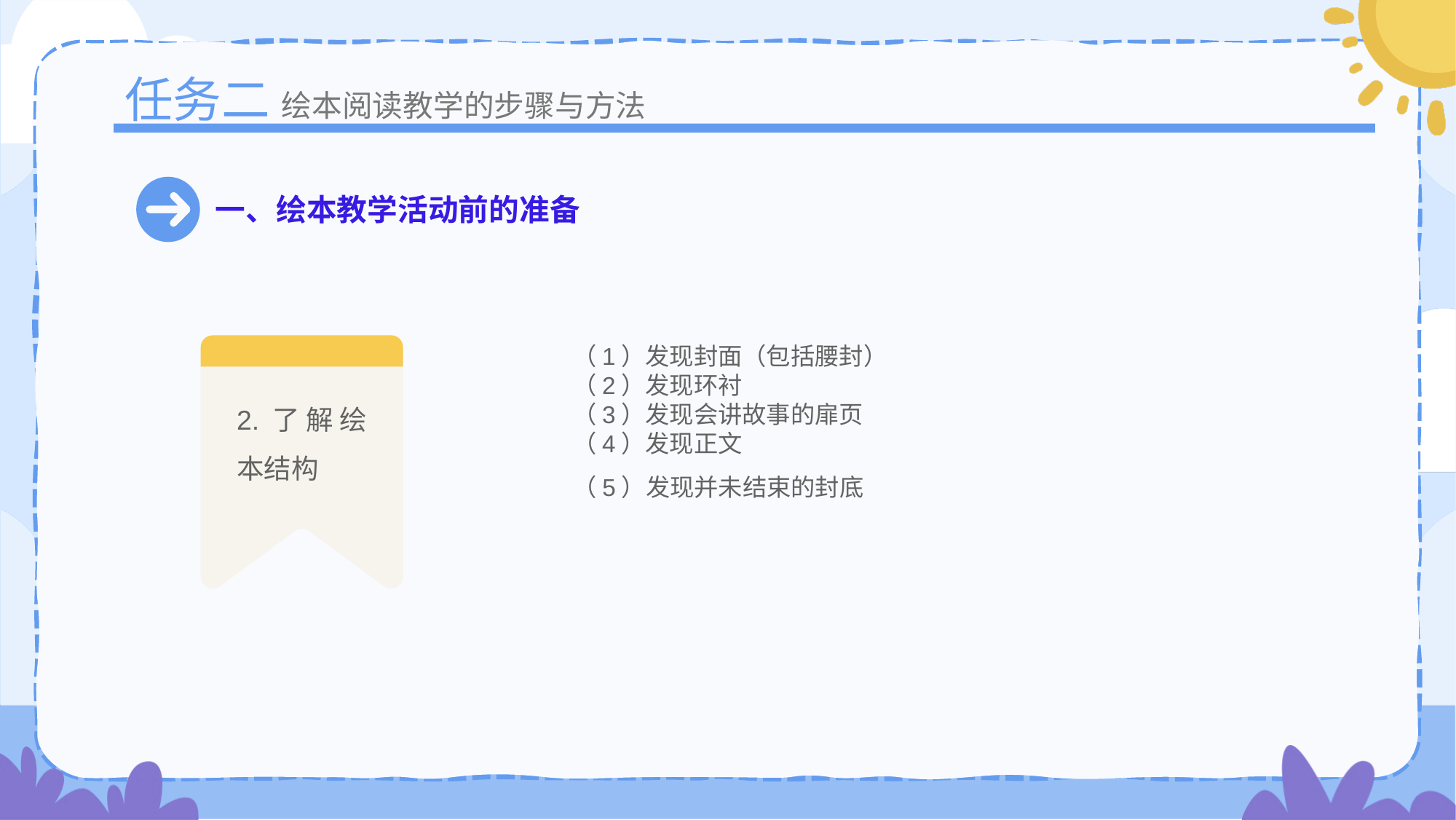

任务二
绘本阅读教学的步骤与方法

一、绘本教学活动前的准备

（1）发现封面（包括腰封）（2）发现环衬（3）发现会讲故事的扉页（4）发现正文（5）发现并未结束的封底

2.了解绘本结构